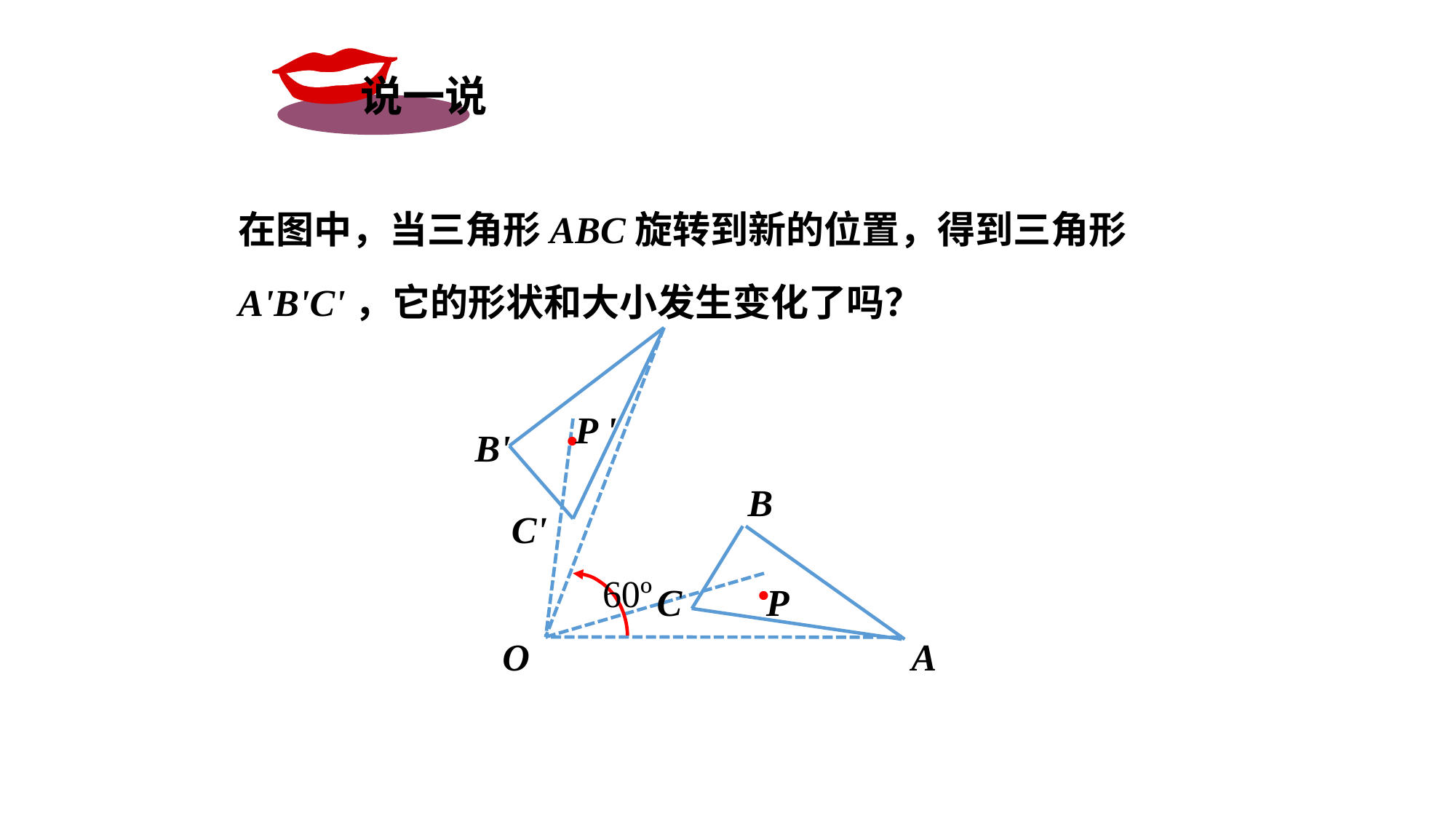

说一说

在图中，当三角形ABC旋转到新的位置，得到三角形A'B'C'，它的形状和大小发生变化了吗？
.
P '
B'
B
C'
.
60º
C
P

O
A